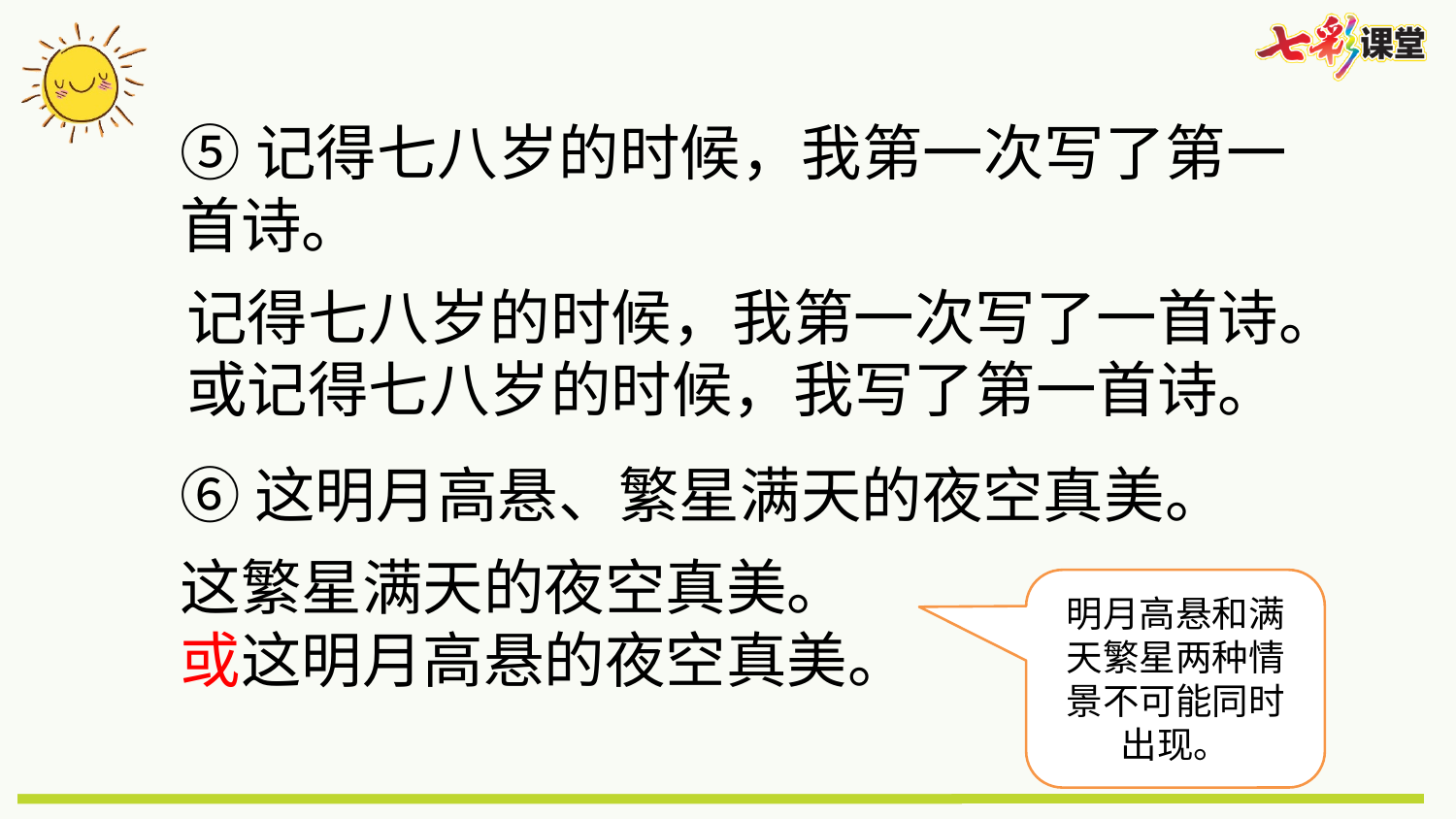

⑤记得七八岁的时候，我第一次写了第一首诗。
记得七八岁的时候，我第一次写了一首诗。
或记得七八岁的时候，我写了第一首诗。
⑥这明月高悬、繁星满天的夜空真美。
这繁星满天的夜空真美。
或这明月高悬的夜空真美。
明月高悬和满天繁星两种情景不可能同时出现。